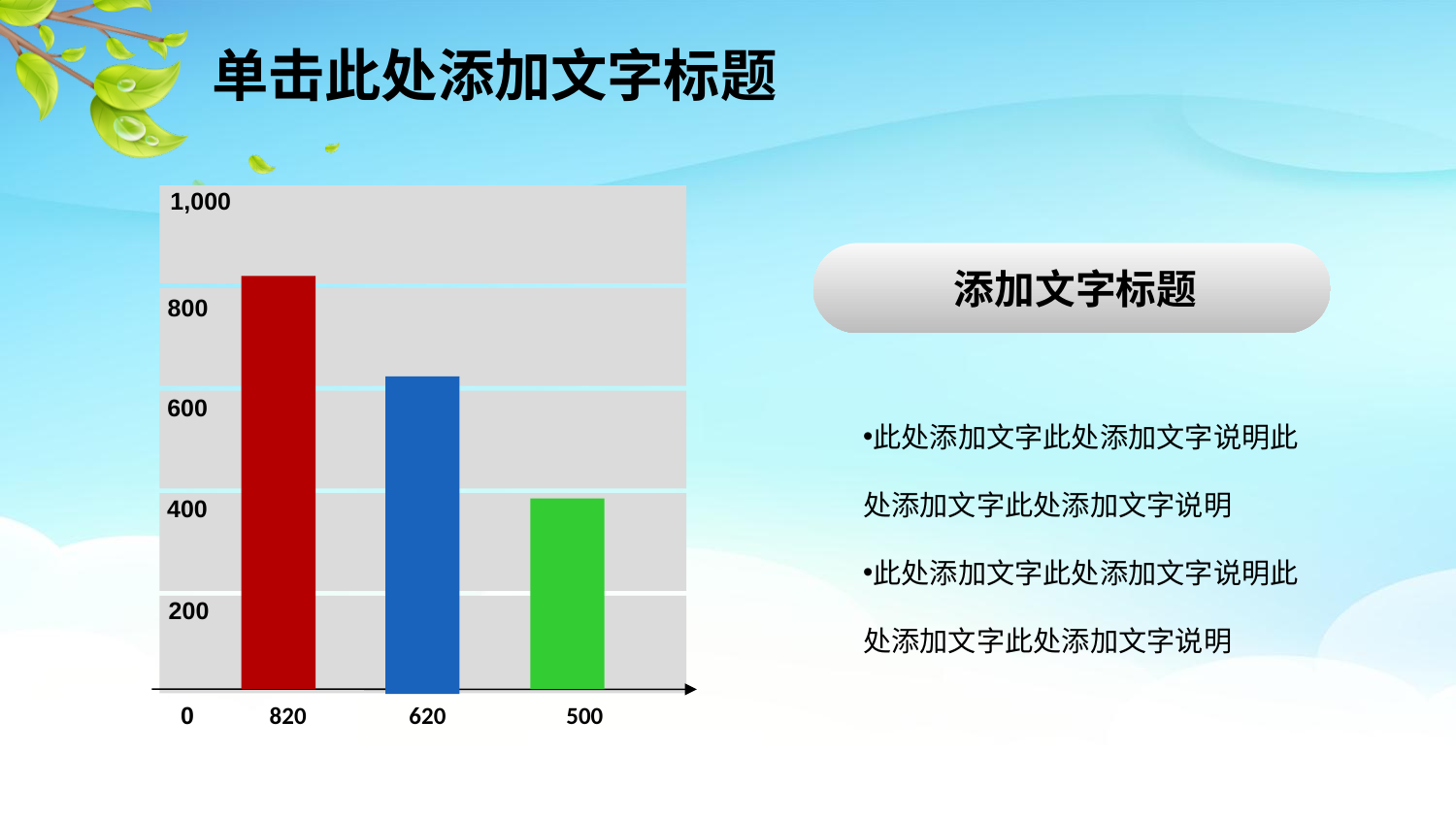

1,000

800

600

400

200

820
620
500
0

 添加文字标题
此处添加文字此处添加文字说明此处添加文字此处添加文字说明
此处添加文字此处添加文字说明此处添加文字此处添加文字说明